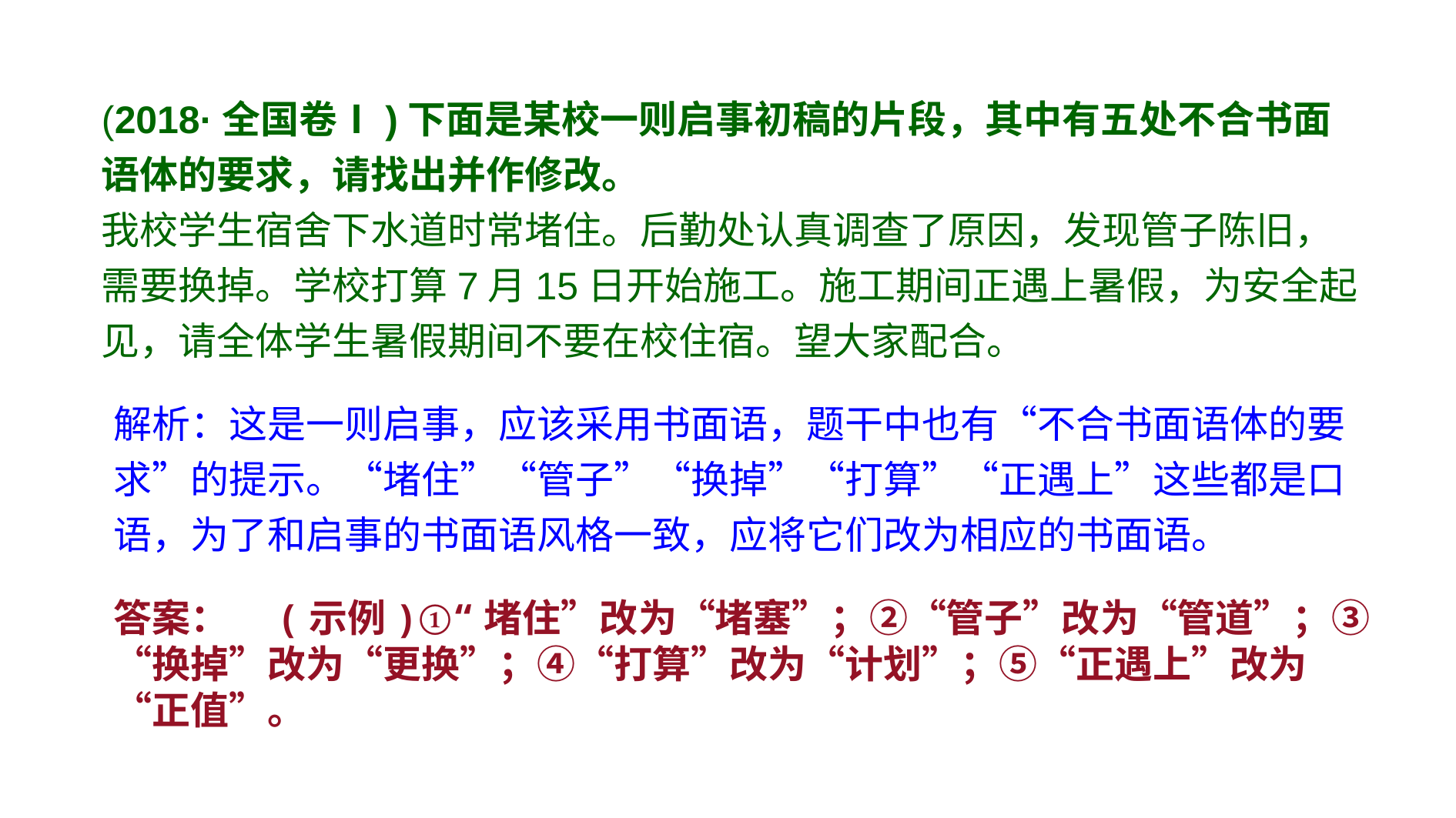

(2018·全国卷Ⅰ)下面是某校一则启事初稿的片段，其中有五处不合书面语体的要求，请找出并作修改。
我校学生宿舍下水道时常堵住。后勤处认真调查了原因，发现管子陈旧，需要换掉。学校打算7月15日开始施工。施工期间正遇上暑假，为安全起见，请全体学生暑假期间不要在校住宿。望大家配合。

解析：这是一则启事，应该采用书面语，题干中也有“不合书面语体的要求”的提示。“堵住”“管子”“换掉”“打算”“正遇上”这些都是口语，为了和启事的书面语风格一致，应将它们改为相应的书面语。
答案：　(示例)①“堵住”改为“堵塞”；②“管子”改为“管道”；③“换掉”改为“更换”；④“打算”改为“计划”；⑤“正遇上”改为“正值”。